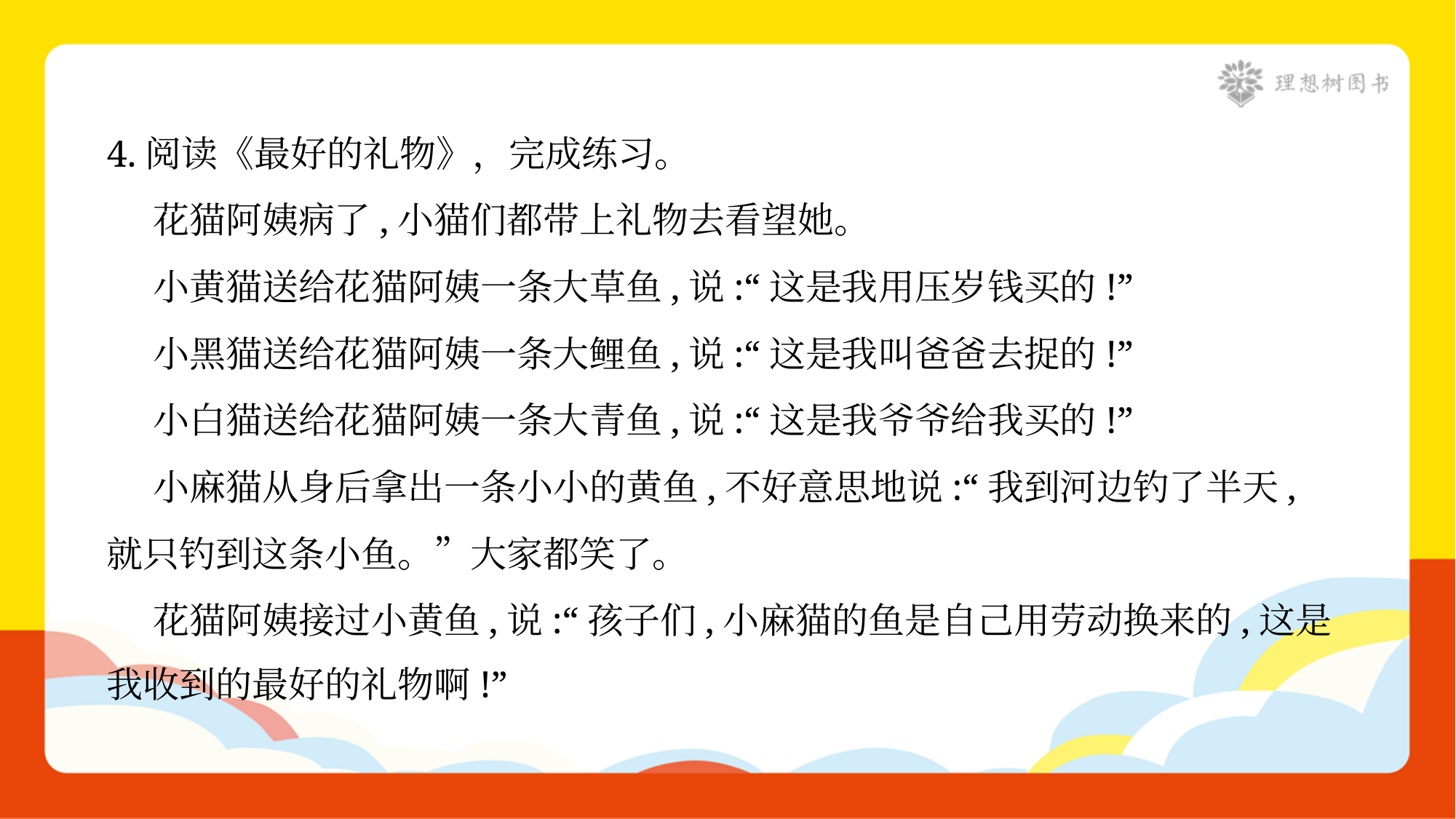

4.阅读《最好的礼物》，完成练习。
    花猫阿姨病了,小猫们都带上礼物去看望她。
    小黄猫送给花猫阿姨一条大草鱼,说:“这是我用压岁钱买的!”
    小黑猫送给花猫阿姨一条大鲤鱼,说:“这是我叫爸爸去捉的!”
    小白猫送给花猫阿姨一条大青鱼,说:“这是我爷爷给我买的!”
    小麻猫从身后拿出一条小小的黄鱼,不好意思地说:“我到河边钓了半天,
就只钓到这条小鱼。”大家都笑了。
    花猫阿姨接过小黄鱼,说:“孩子们,小麻猫的鱼是自己用劳动换来的,这是
我收到的最好的礼物啊!”